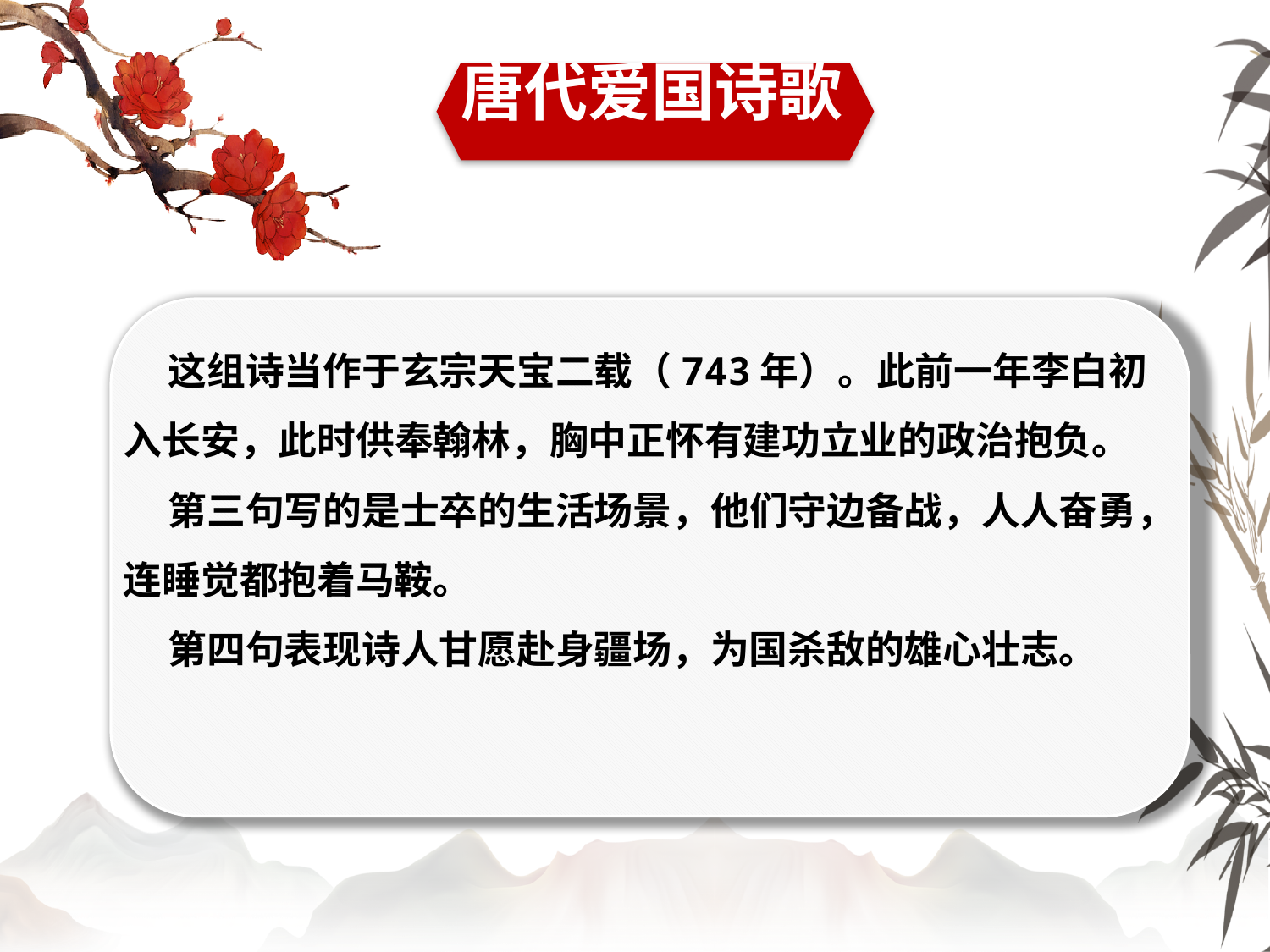

唐代爱国诗歌

    这组诗当作于玄宗天宝二载（743年）。此前一年李白初入长安，此时供奉翰林，胸中正怀有建功立业的政治抱负。
    第三句写的是士卒的生活场景，他们守边备战，人人奋勇，连睡觉都抱着马鞍。
    第四句表现诗人甘愿赴身疆场，为国杀敌的雄心壮志。